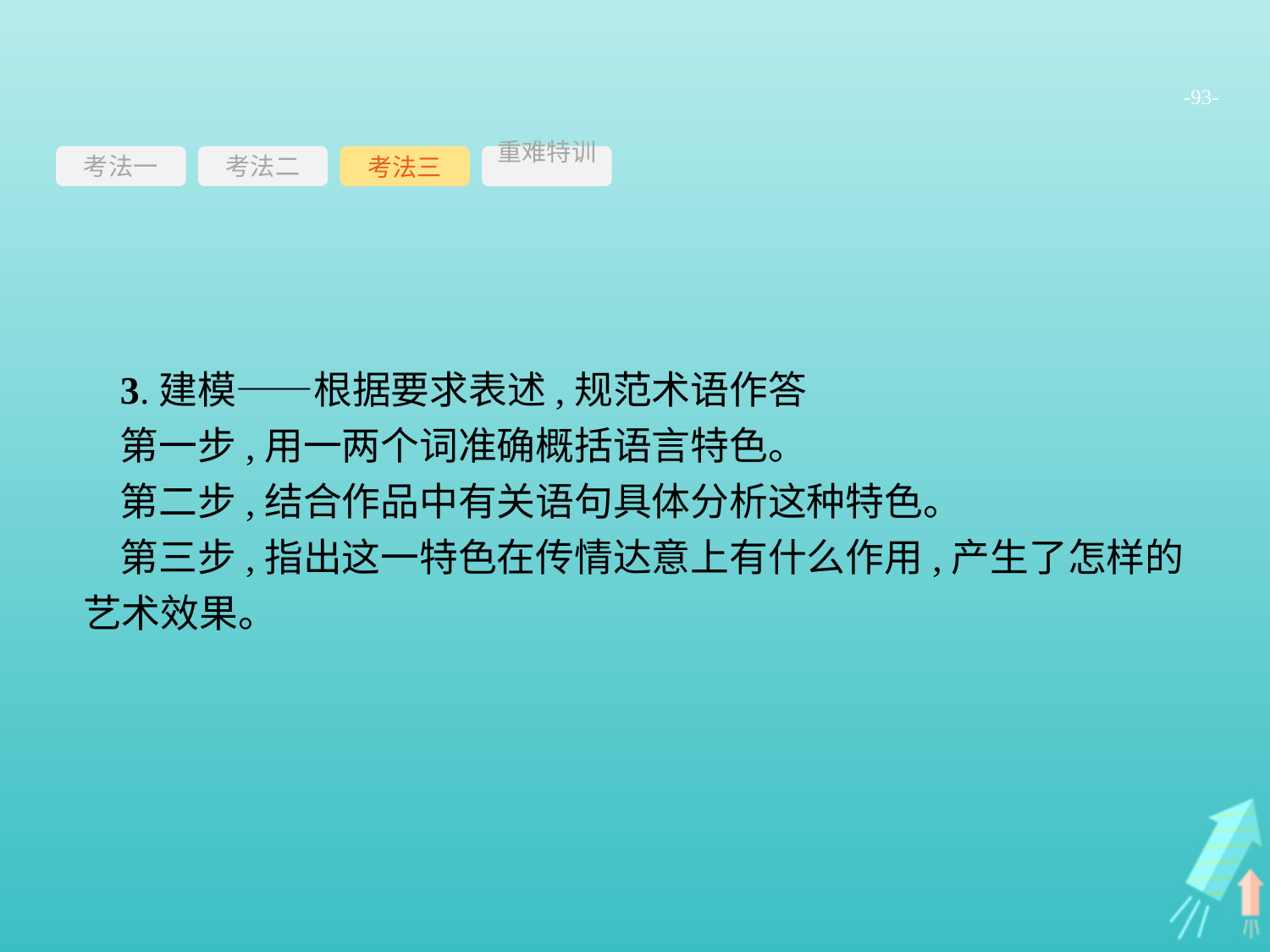

-93-
考法一
考法三
重难特训
考法二
3.建模——根据要求表述,规范术语作答
第一步,用一两个词准确概括语言特色。
第二步,结合作品中有关语句具体分析这种特色。
第三步,指出这一特色在传情达意上有什么作用,产生了怎样的艺术效果。